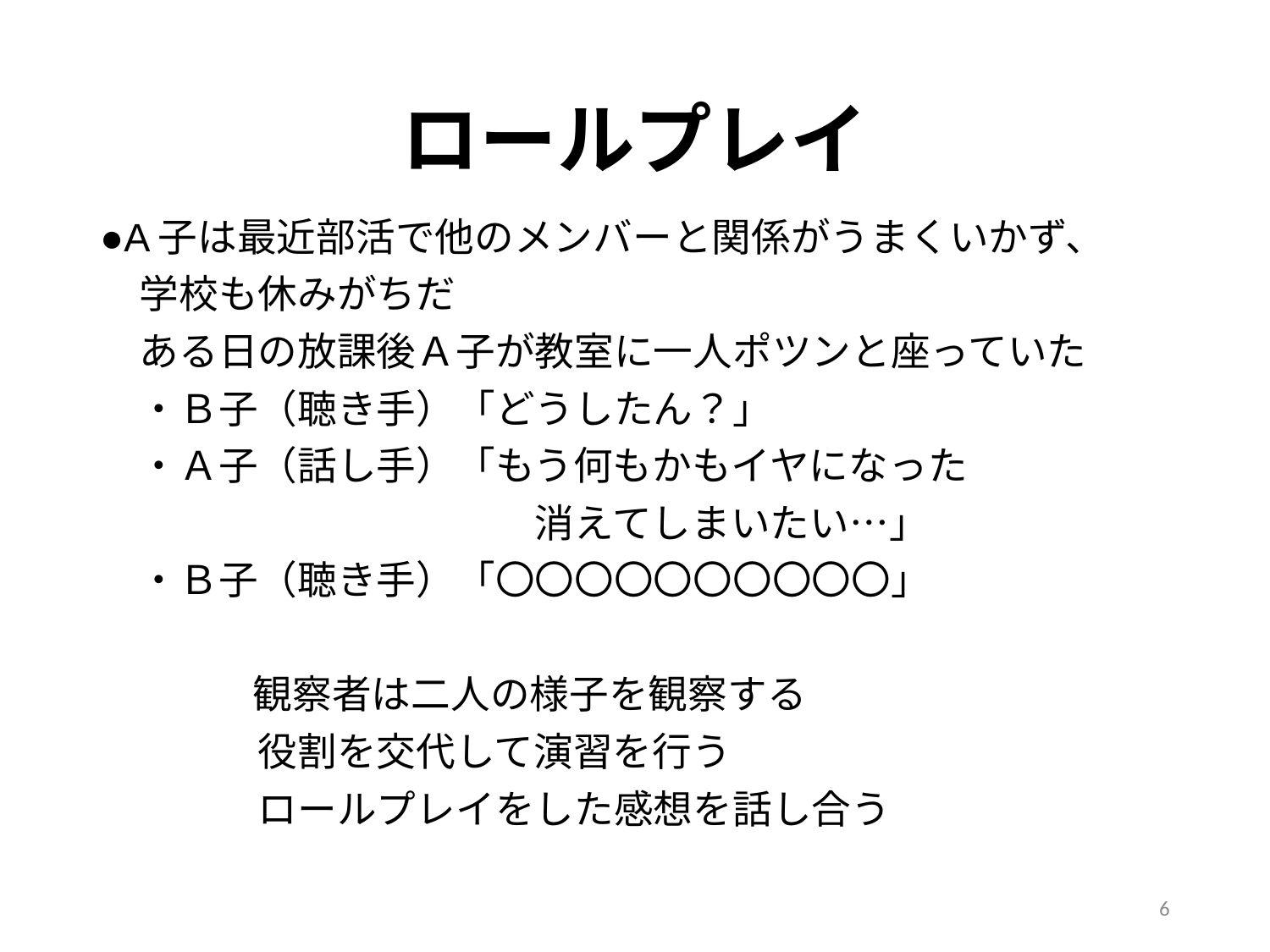

# ロールプレイ
●A子は最近部活で他のメンバーと関係がうまくいかず、
　学校も休みがちだ
　ある日の放課後Ａ子が教室に一人ポツンと座っていた
　・Ｂ子（聴き手）「どうしたん？」
　・Ａ子（話し手）「もう何もかもイヤになった
　　　　　　　　　　　消えてしまいたい…」
　・Ｂ子（聴き手）「〇〇〇〇〇〇〇〇〇〇」

   　　　観察者は二人の様子を観察する
　　　　役割を交代して演習を行う
　　　　ロールプレイをした感想を話し合う

6